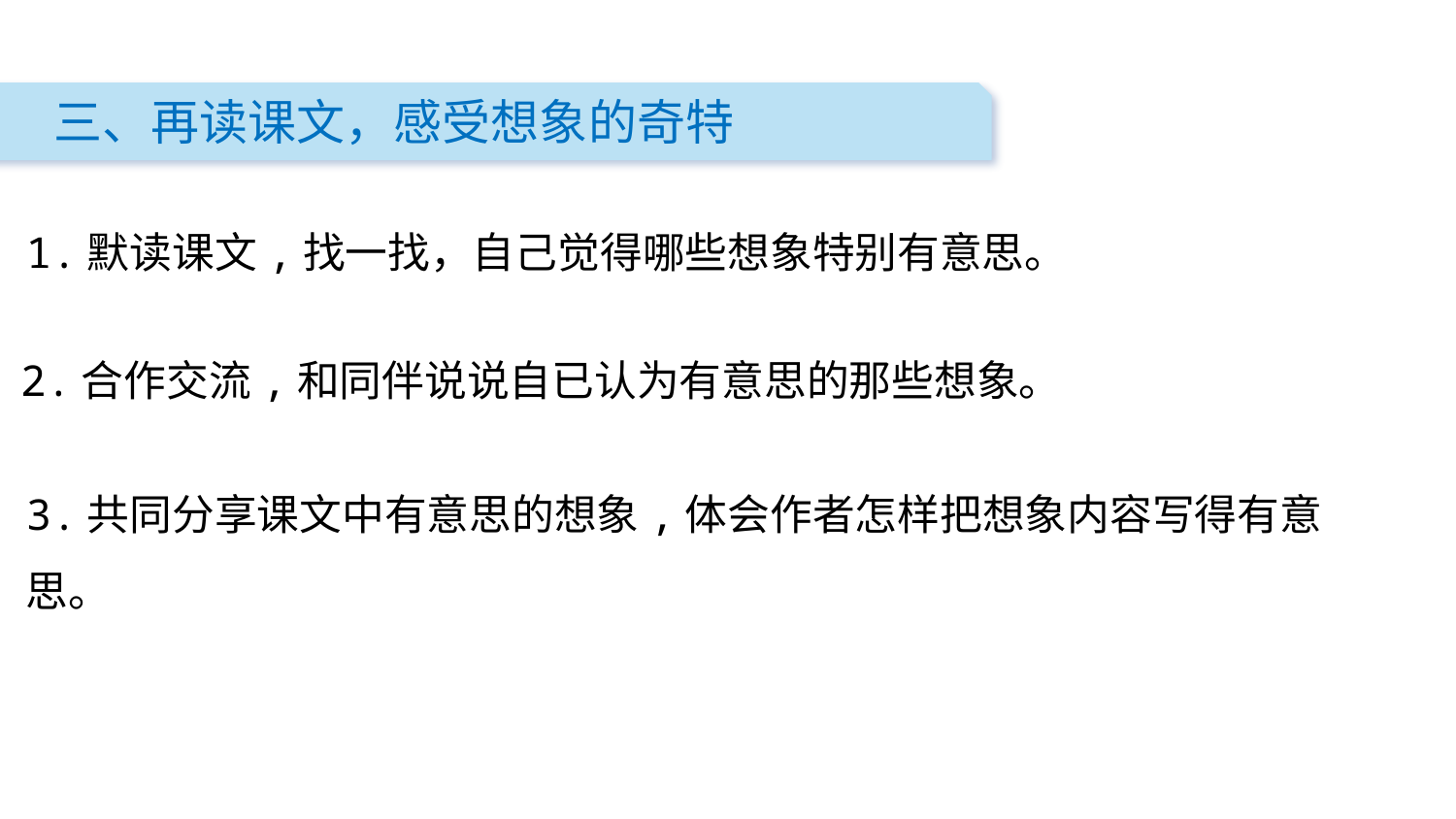

三、再读课文，感受想象的奇特
1.默读课文,找一找，自己觉得哪些想象特别有意思。
2.合作交流,和同伴说说自已认为有意思的那些想象。
3.共同分享课文中有意思的想象,体会作者怎样把想象内容写得有意思。